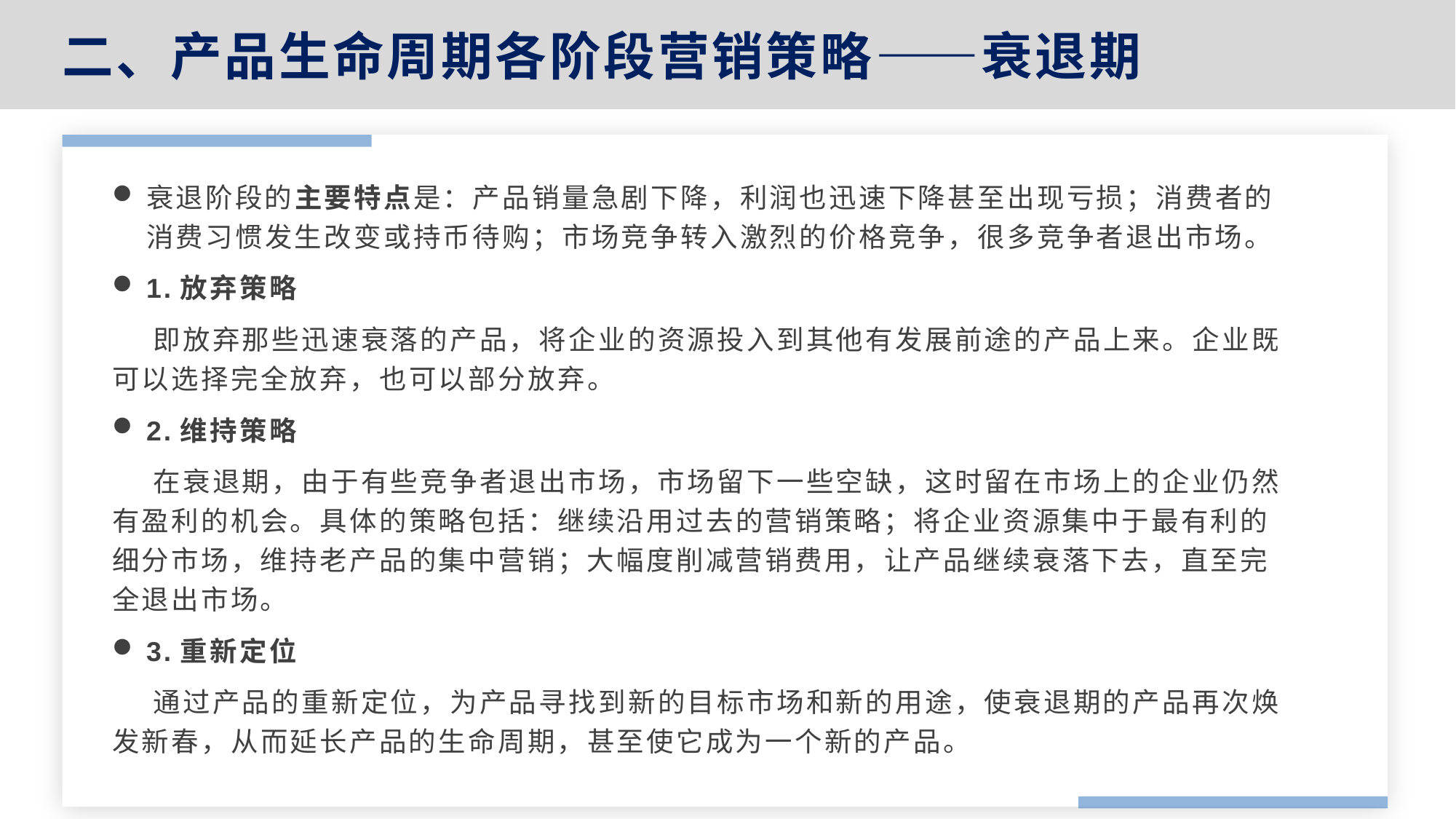

二、产品生命周期各阶段营销策略——衰退期

衰退阶段的主要特点是：产品销量急剧下降，利润也迅速下降甚至出现亏损；消费者的消费习惯发生改变或持币待购；市场竞争转入激烈的价格竞争，很多竞争者退出市场。
1.放弃策略
    即放弃那些迅速衰落的产品，将企业的资源投入到其他有发展前途的产品上来。企业既可以选择完全放弃，也可以部分放弃。
2.维持策略
    在衰退期，由于有些竞争者退出市场，市场留下一些空缺，这时留在市场上的企业仍然有盈利的机会。具体的策略包括：继续沿用过去的营销策略；将企业资源集中于最有利的细分市场，维持老产品的集中营销；大幅度削减营销费用，让产品继续衰落下去，直至完全退出市场。
3.重新定位
    通过产品的重新定位，为产品寻找到新的目标市场和新的用途，使衰退期的产品再次焕发新春，从而延长产品的生命周期，甚至使它成为一个新的产品。